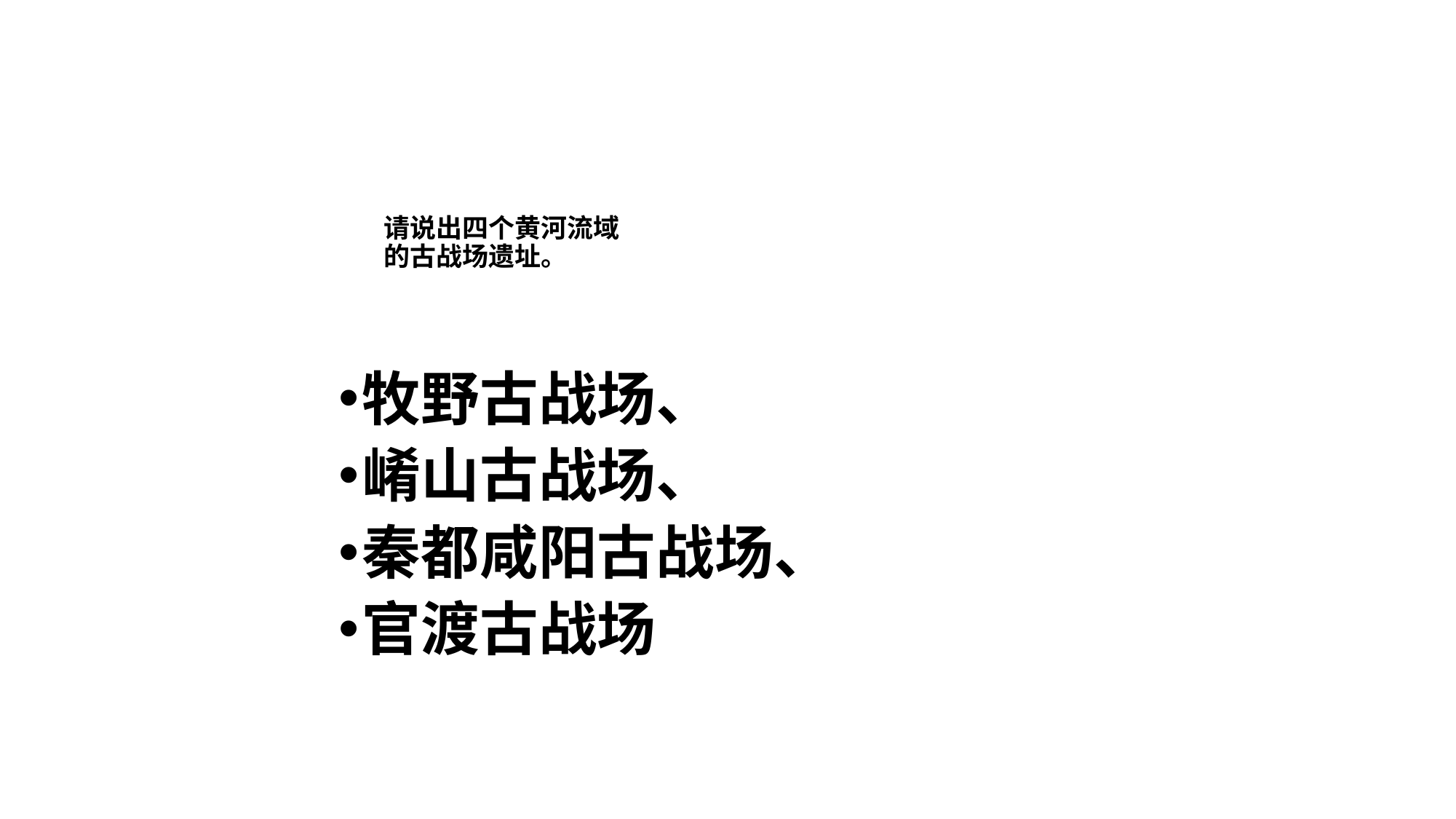

# 请说出四个黄河流域 的古战场遗址。
牧野古战场、
崤山古战场、
秦都咸阳古战场、
官渡古战场